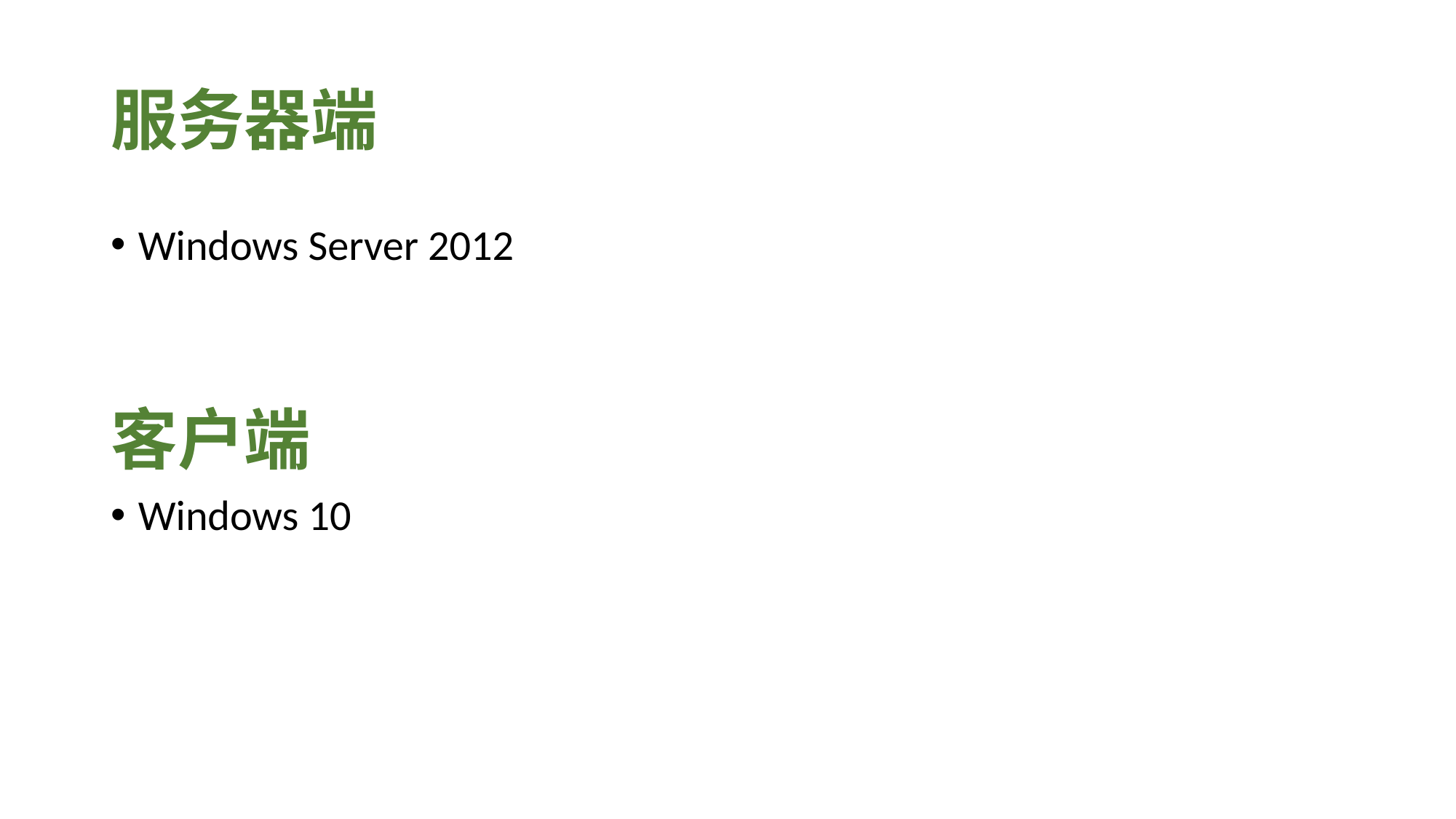

# 服务器端
Windows Server 2012

客户端
Windows 10